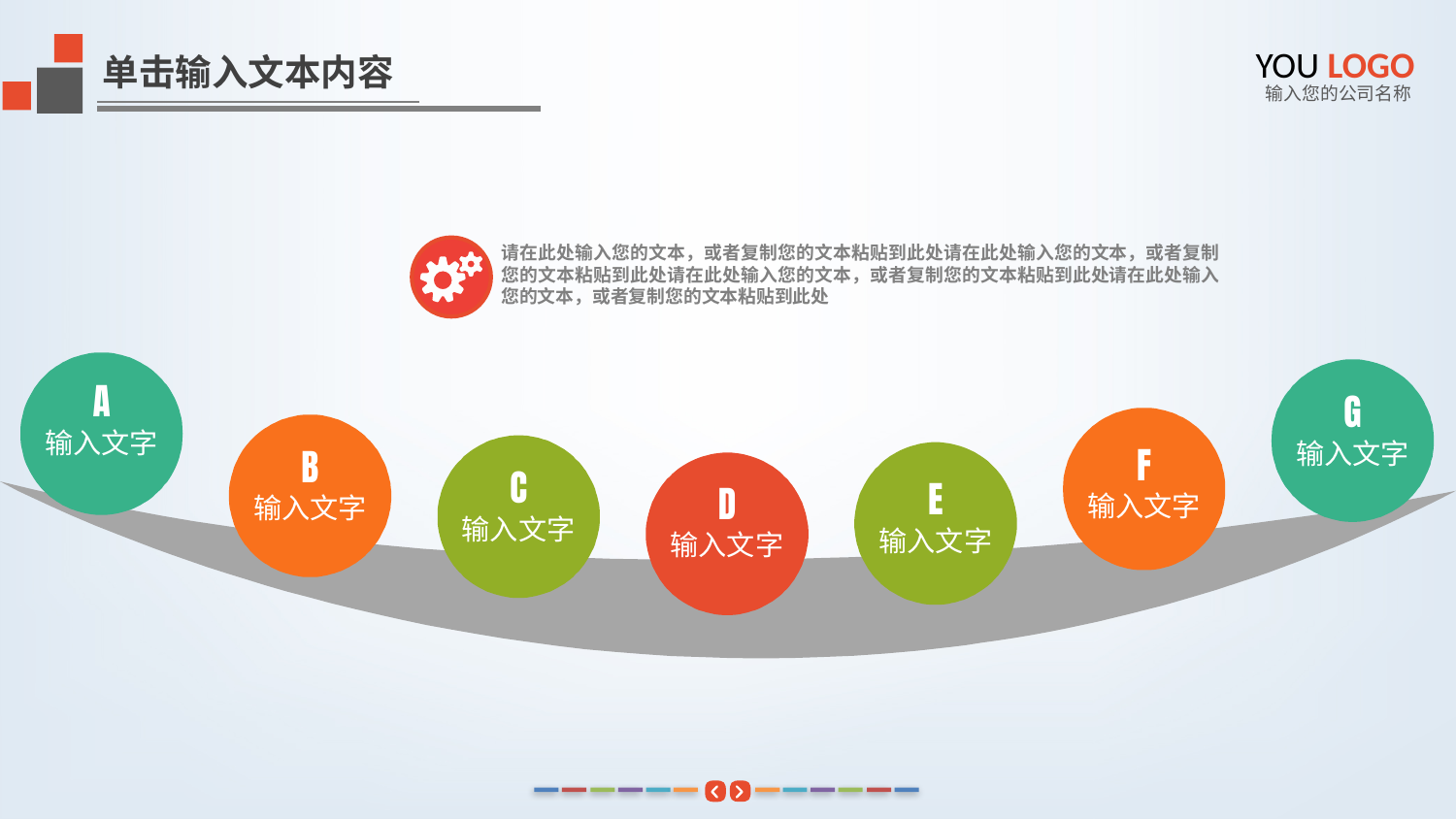

YOU LOGO
单击输入文本内容
输入您的公司名称
请在此处输入您的文本，或者复制您的文本粘贴到此处请在此处输入您的文本，或者复制您的文本粘贴到此处请在此处输入您的文本，或者复制您的文本粘贴到此处请在此处输入您的文本，或者复制您的文本粘贴到此处

A
输入文字

G
输入文字

F
输入文字

B
输入文字

C
输入文字

E
输入文字

D
输入文字